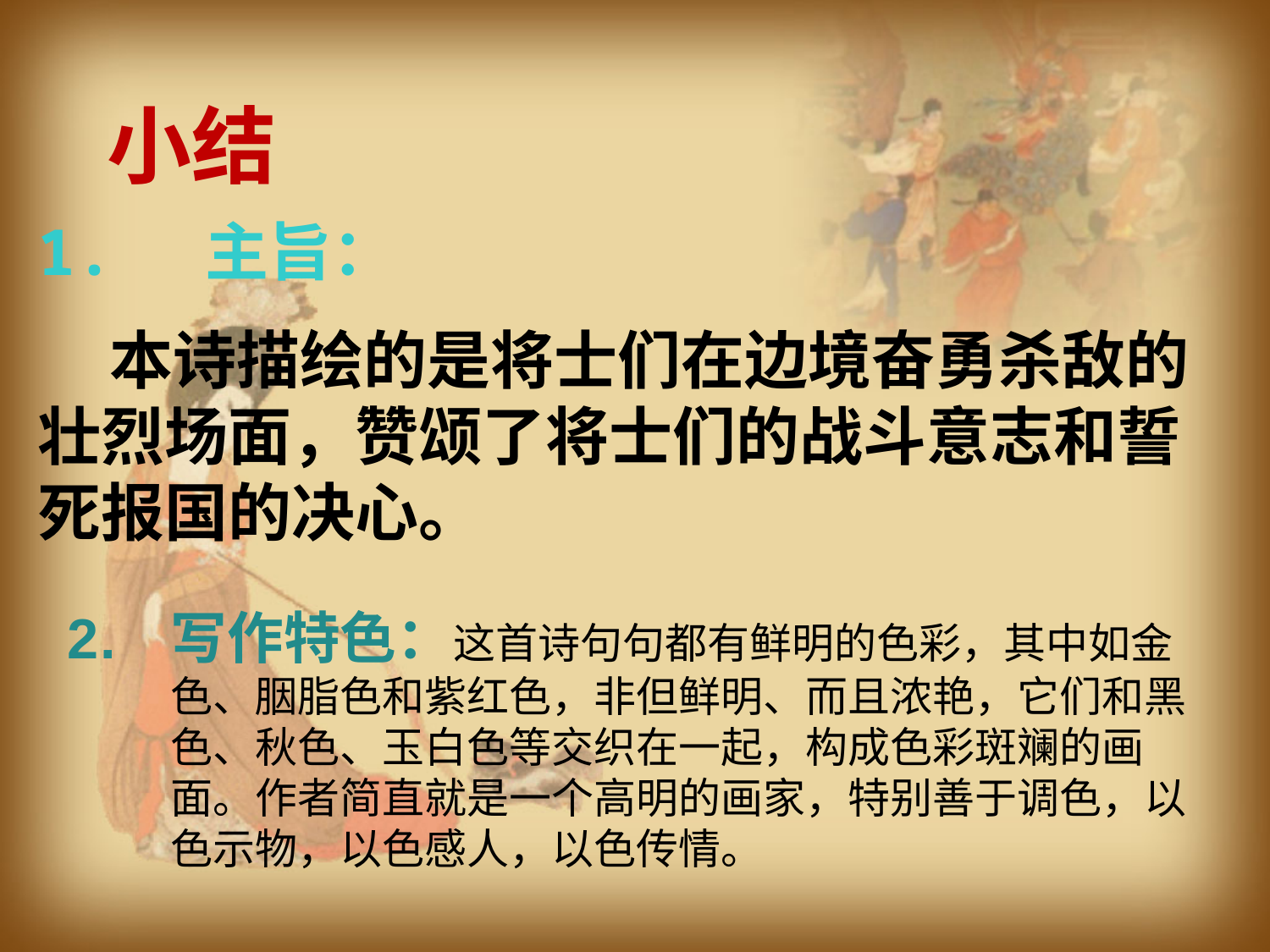

小结
1.  主旨：
    本诗描绘的是将士们在边境奋勇杀敌的壮烈场面，赞颂了将士们的战斗意志和誓死报国的决心。
写作特色：这首诗句句都有鲜明的色彩，其中如金色、胭脂色和紫红色，非但鲜明、而且浓艳，它们和黑色、秋色、玉白色等交织在一起，构成色彩斑斓的画面。作者简直就是一个高明的画家，特别善于调色，以色示物，以色感人，以色传情。